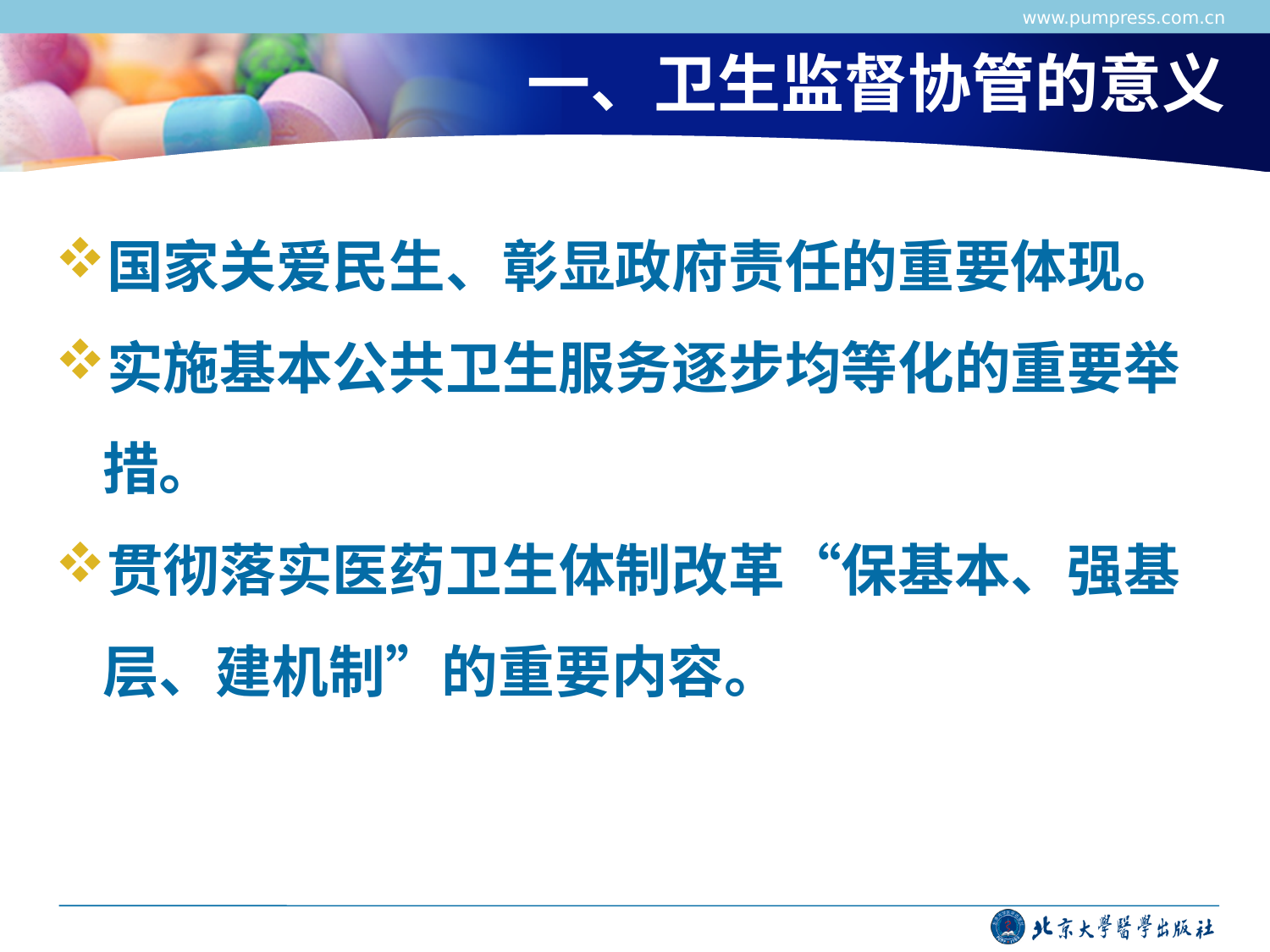

www.pumpress.com.cn
# 一、卫生监督协管的意义
国家关爱民生、彰显政府责任的重要体现。
实施基本公共卫生服务逐步均等化的重要举措。
贯彻落实医药卫生体制改革“保基本、强基层、建机制”的重要内容。